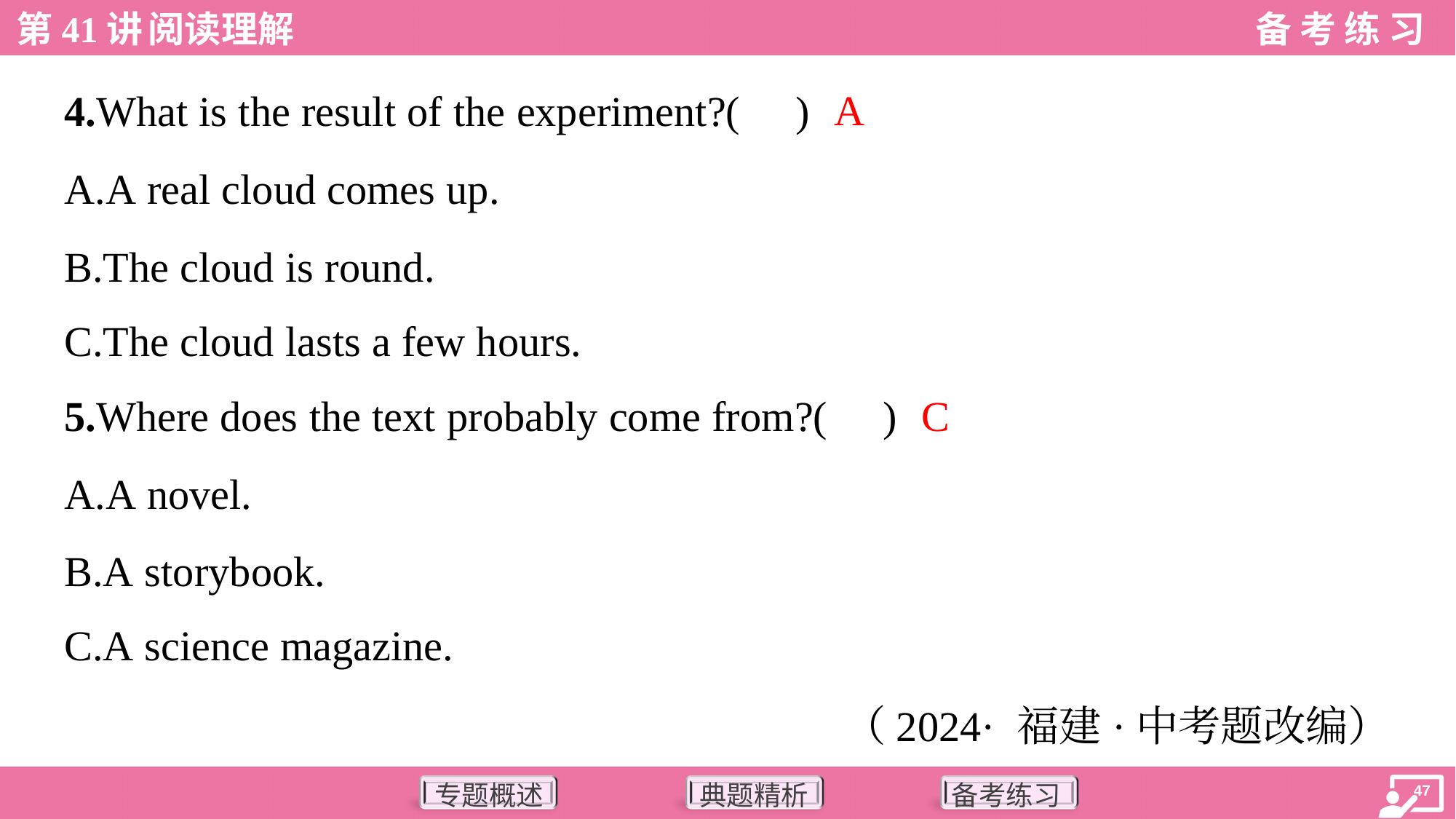

A
4.What is the result of the experiment?(     )
A.A real cloud comes up.
B.The cloud is round.
C.The cloud lasts a few hours.
C
5.Where does the text probably come from?(     )
A.A novel.
B.A storybook.
C.A science magazine.
（2024· 福建·中考题改编）